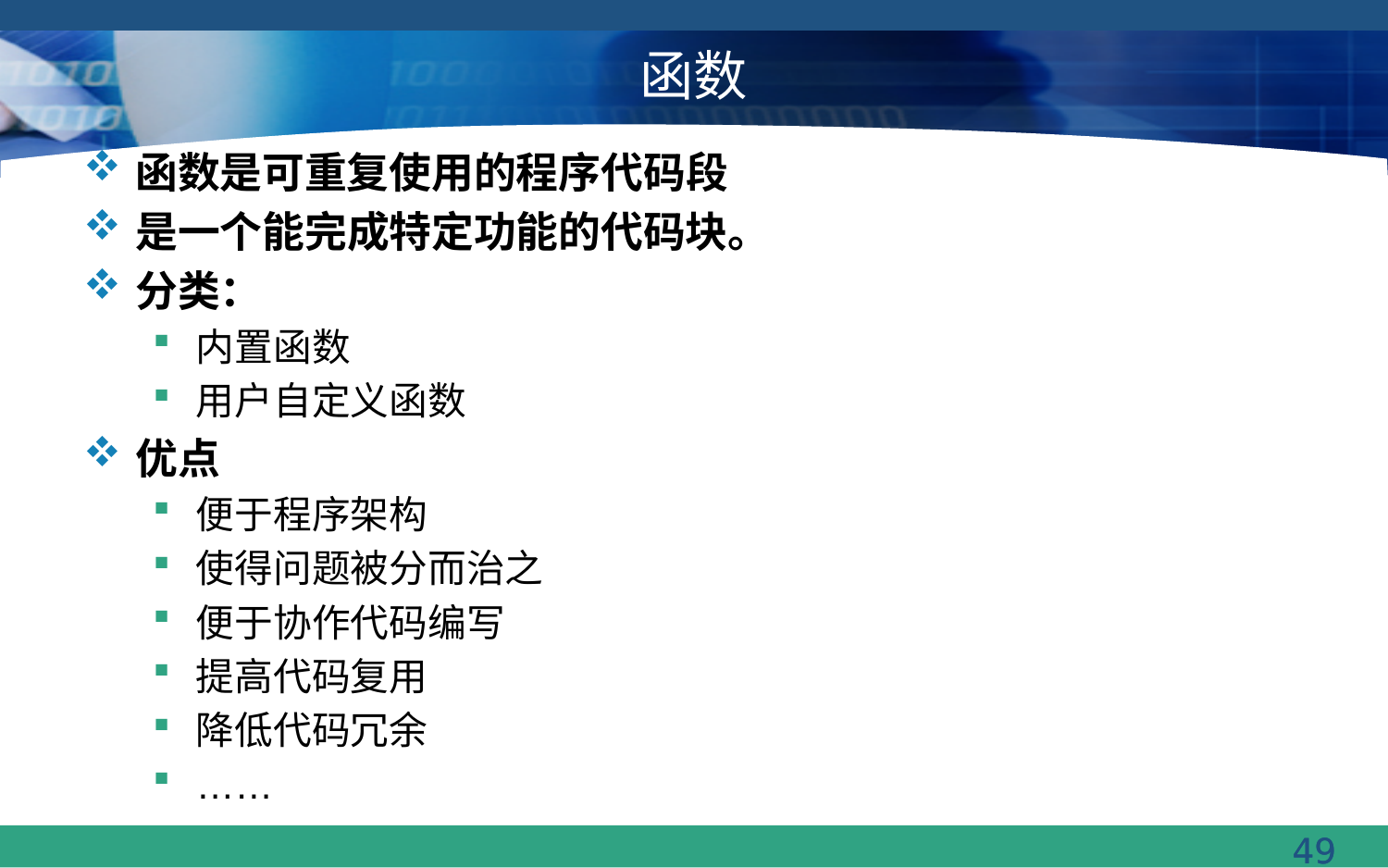

# 函数
函数是可重复使用的程序代码段
是一个能完成特定功能的代码块。
分类：
内置函数
用户自定义函数
优点
便于程序架构
使得问题被分而治之
便于协作代码编写
提高代码复用
降低代码冗余
……